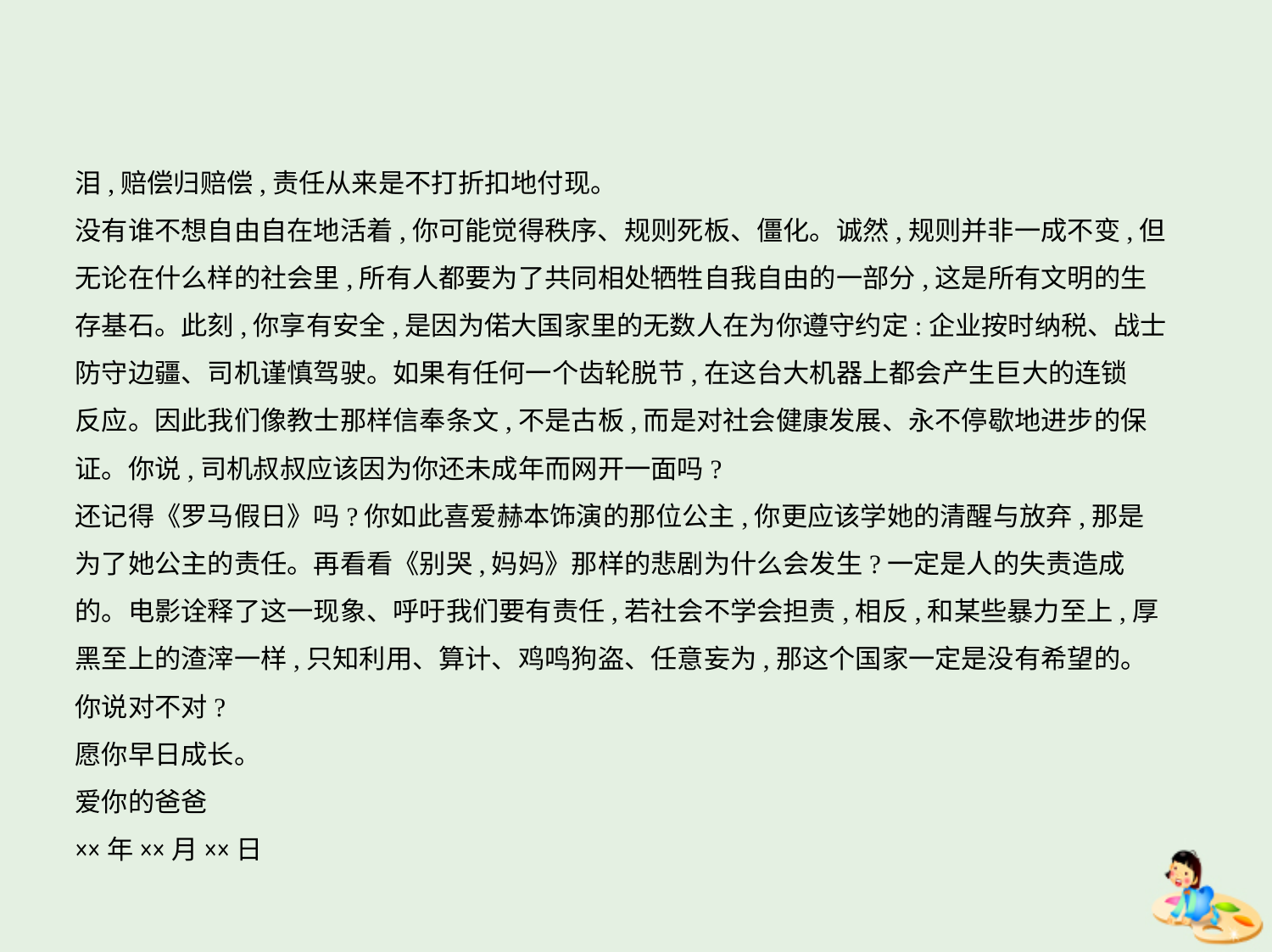

泪,赔偿归赔偿,责任从来是不打折扣地付现。
没有谁不想自由自在地活着,你可能觉得秩序、规则死板、僵化。诚然,规则并非一成不变,但
无论在什么样的社会里,所有人都要为了共同相处牺牲自我自由的一部分,这是所有文明的生
存基石。此刻,你享有安全,是因为偌大国家里的无数人在为你遵守约定:企业按时纳税、战士
防守边疆、司机谨慎驾驶。如果有任何一个齿轮脱节,在这台大机器上都会产生巨大的连锁
反应。因此我们像教士那样信奉条文,不是古板,而是对社会健康发展、永不停歇地进步的保
证。你说,司机叔叔应该因为你还未成年而网开一面吗?
还记得《罗马假日》吗?你如此喜爱赫本饰演的那位公主,你更应该学她的清醒与放弃,那是
为了她公主的责任。再看看《别哭,妈妈》那样的悲剧为什么会发生?一定是人的失责造成
的。电影诠释了这一现象、呼吁我们要有责任,若社会不学会担责,相反,和某些暴力至上,厚
黑至上的渣滓一样,只知利用、算计、鸡鸣狗盗、任意妄为,那这个国家一定是没有希望的。
你说对不对?
愿你早日成长。
爱你的爸爸
××年××月××日